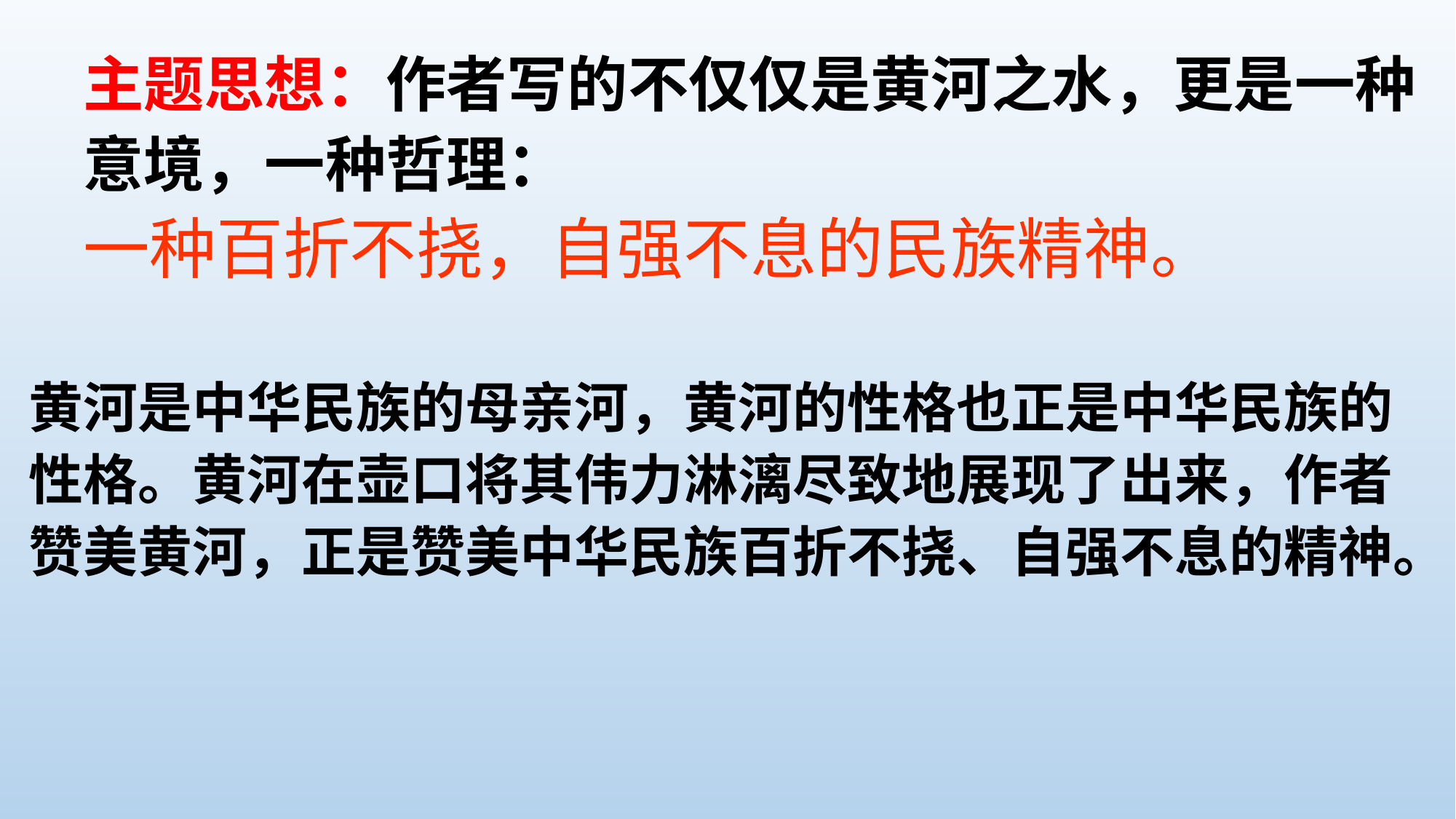

主题思想：作者写的不仅仅是黄河之水，更是一种意境，一种哲理：
一种百折不挠，自强不息的民族精神。

黄河是中华民族的母亲河，黄河的性格也正是中华民族的性格。黄河在壶口将其伟力淋漓尽致地展现了出来，作者赞美黄河，正是赞美中华民族百折不挠、自强不息的精神。